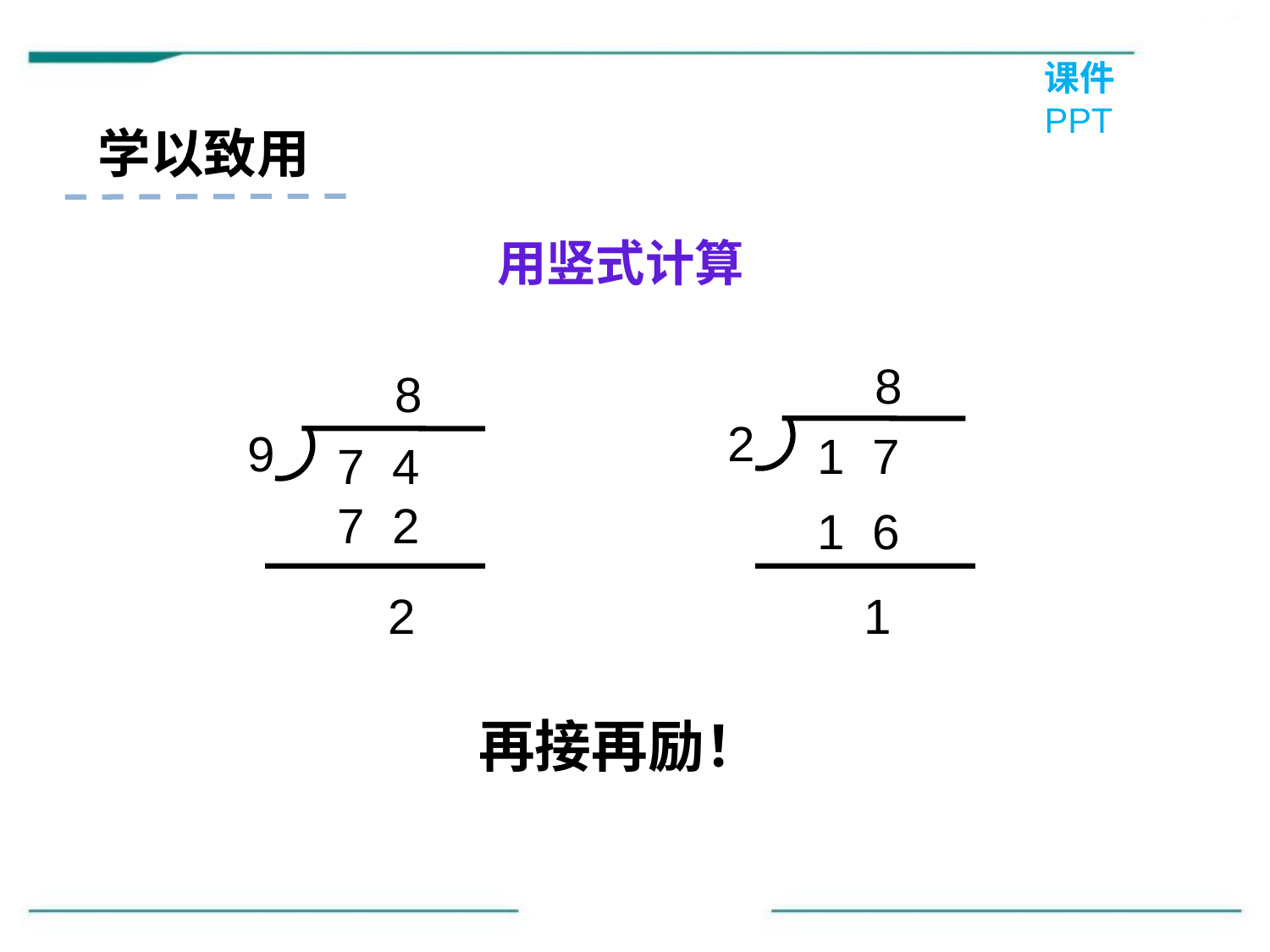

课件PPT
学以致用

用竖式计算

8
8
2
9

1  7

7  4
7  2
1  6

2
1
再接再励！